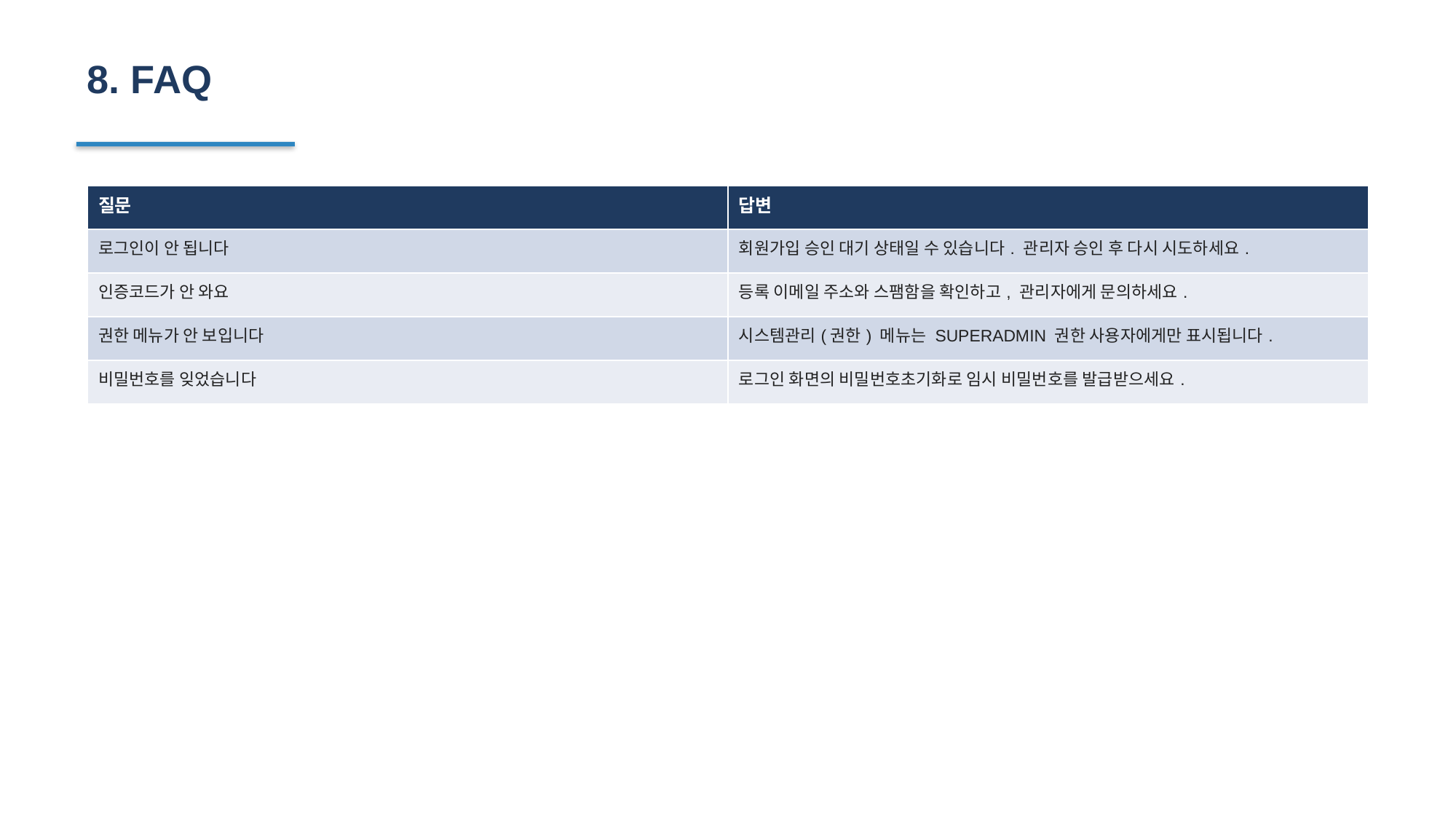

8. FAQ

| 질문 | 답변 |
| --- | --- |
| 로그인이 안 됩니다 | 회원가입 승인 대기 상태일 수 있습니다. 관리자 승인 후 다시 시도하세요. |
| 인증코드가 안 와요 | 등록 이메일 주소와 스팸함을 확인하고, 관리자에게 문의하세요. |
| 권한 메뉴가 안 보입니다 | 시스템관리(권한) 메뉴는 SUPERADMIN 권한 사용자에게만 표시됩니다. |
| 비밀번호를 잊었습니다 | 로그인 화면의 비밀번호초기화로 임시 비밀번호를 발급받으세요. |